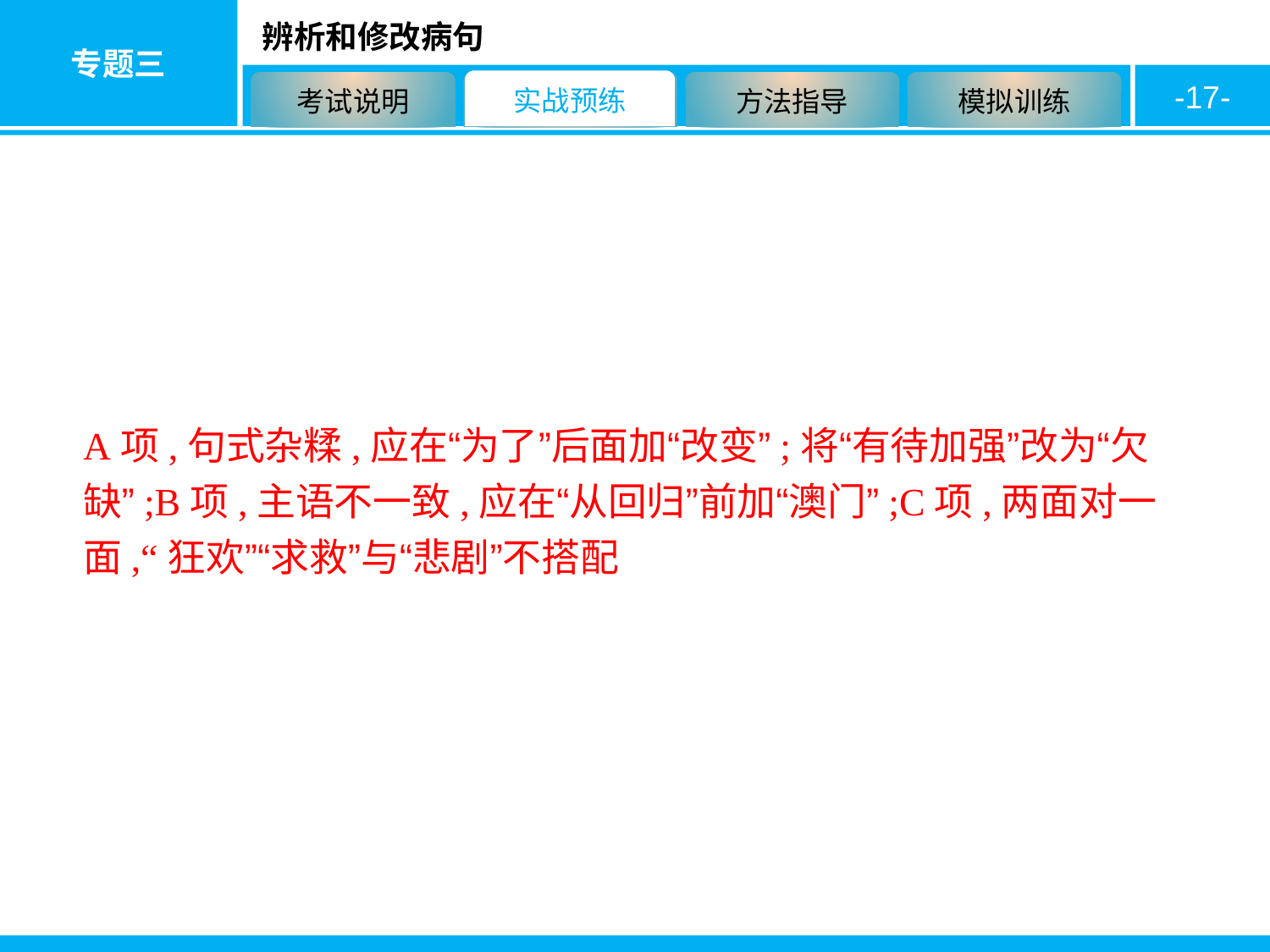

-17-
A项,句式杂糅,应在“为了”后面加“改变”;将“有待加强”改为“欠缺”;B项,主语不一致,应在“从回归”前加“澳门”;C项,两面对一面,“狂欢”“求救”与“悲剧”不搭配